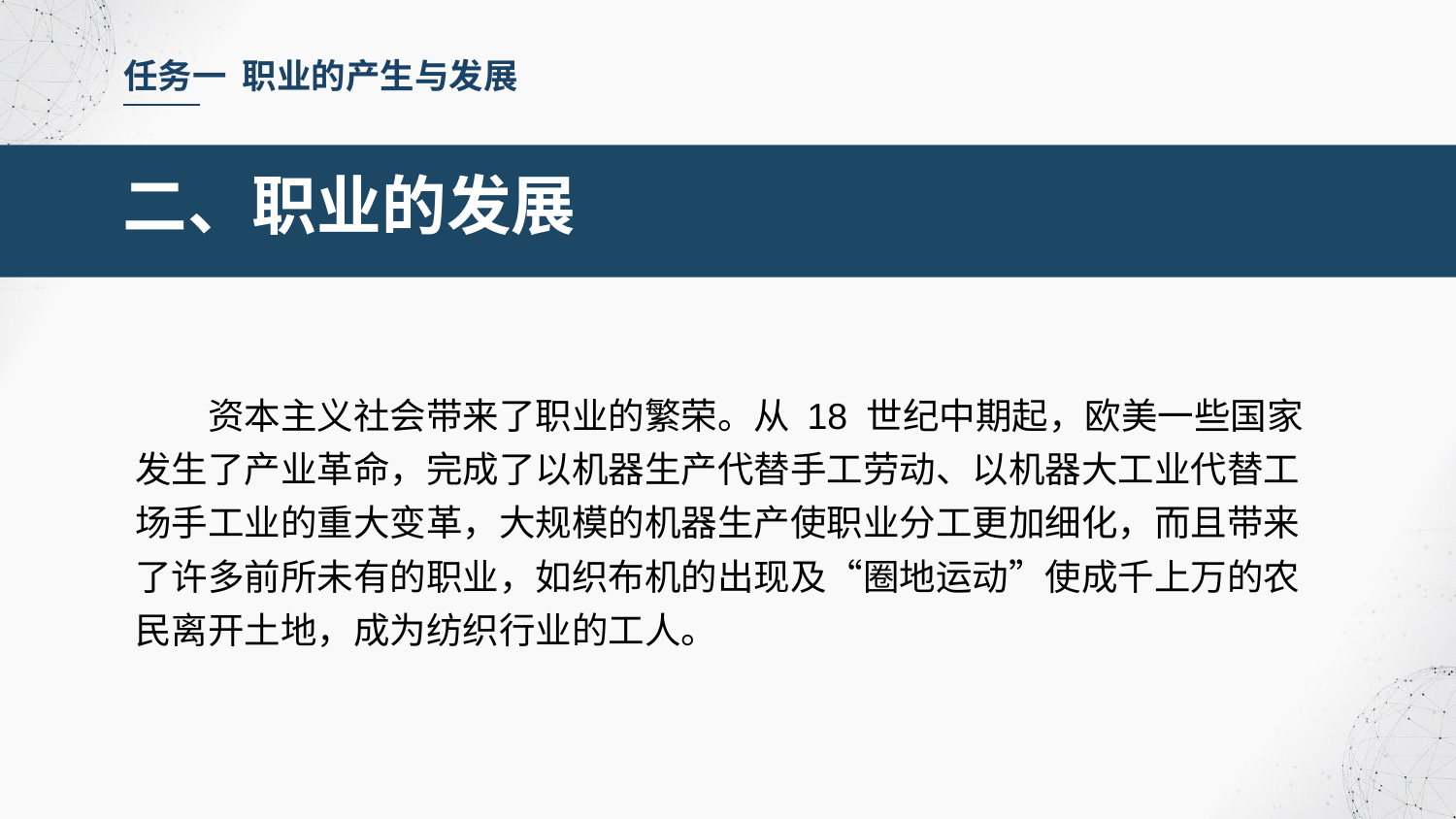

任务一  职业的产生与发展

二、职业的发展
资本主义社会带来了职业的繁荣。从 18 世纪中期起，欧美一些国家发生了产业革命，完成了以机器生产代替手工劳动、以机器大工业代替工场手工业的重大变革，大规模的机器生产使职业分工更加细化，而且带来了许多前所未有的职业，如织布机的出现及“圈地运动”使成千上万的农民离开土地，成为纺织行业的工人。